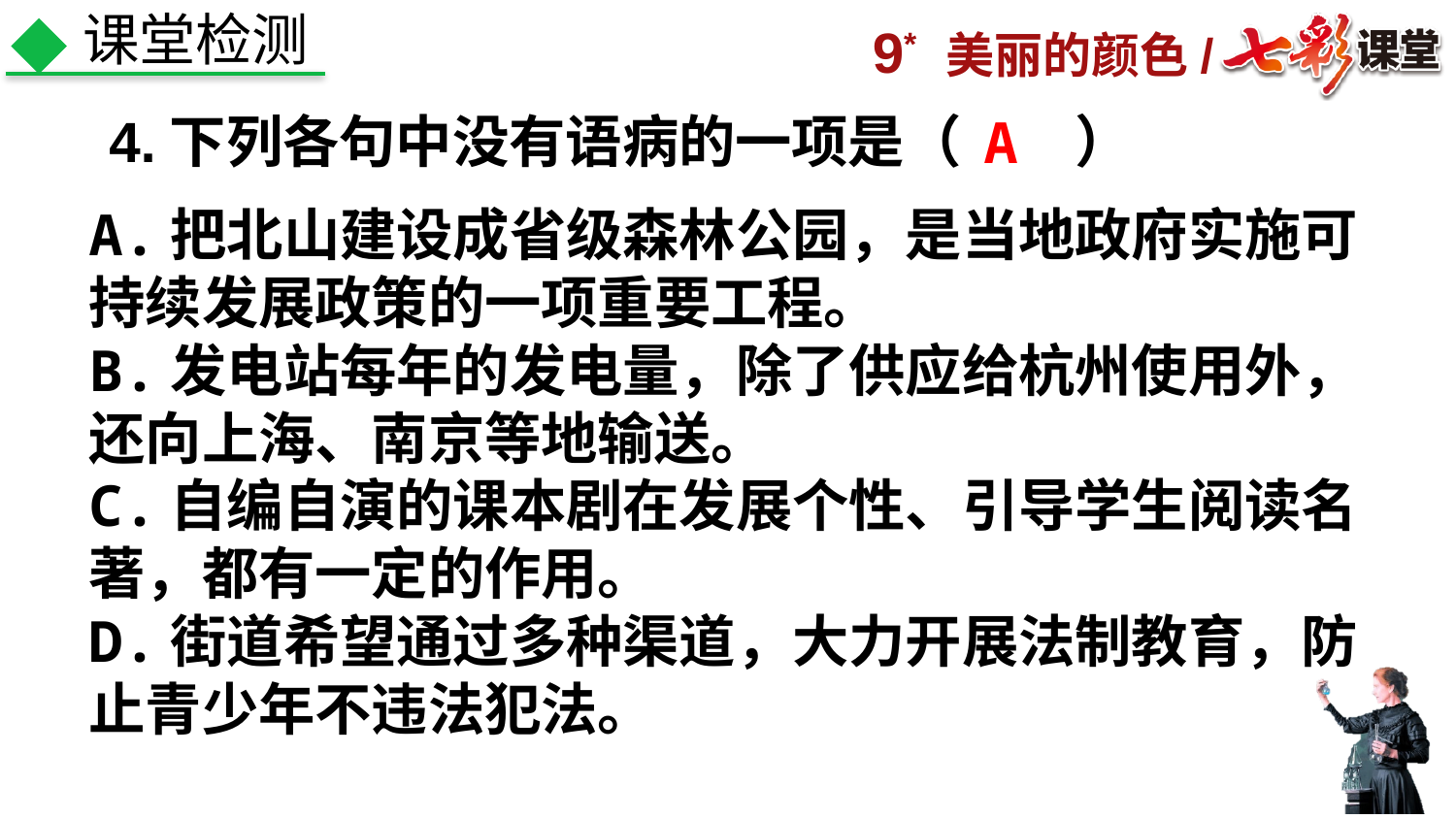

课堂检测

4.下列各句中没有语病的一项是（　　）
A
A.把北山建设成省级森林公园，是当地政府实施可持续发展政策的一项重要工程。
B.发电站每年的发电量，除了供应给杭州使用外，还向上海、南京等地输送。
C.自编自演的课本剧在发展个性、引导学生阅读名著，都有一定的作用。
D.街道希望通过多种渠道，大力开展法制教育，防止青少年不违法犯法。